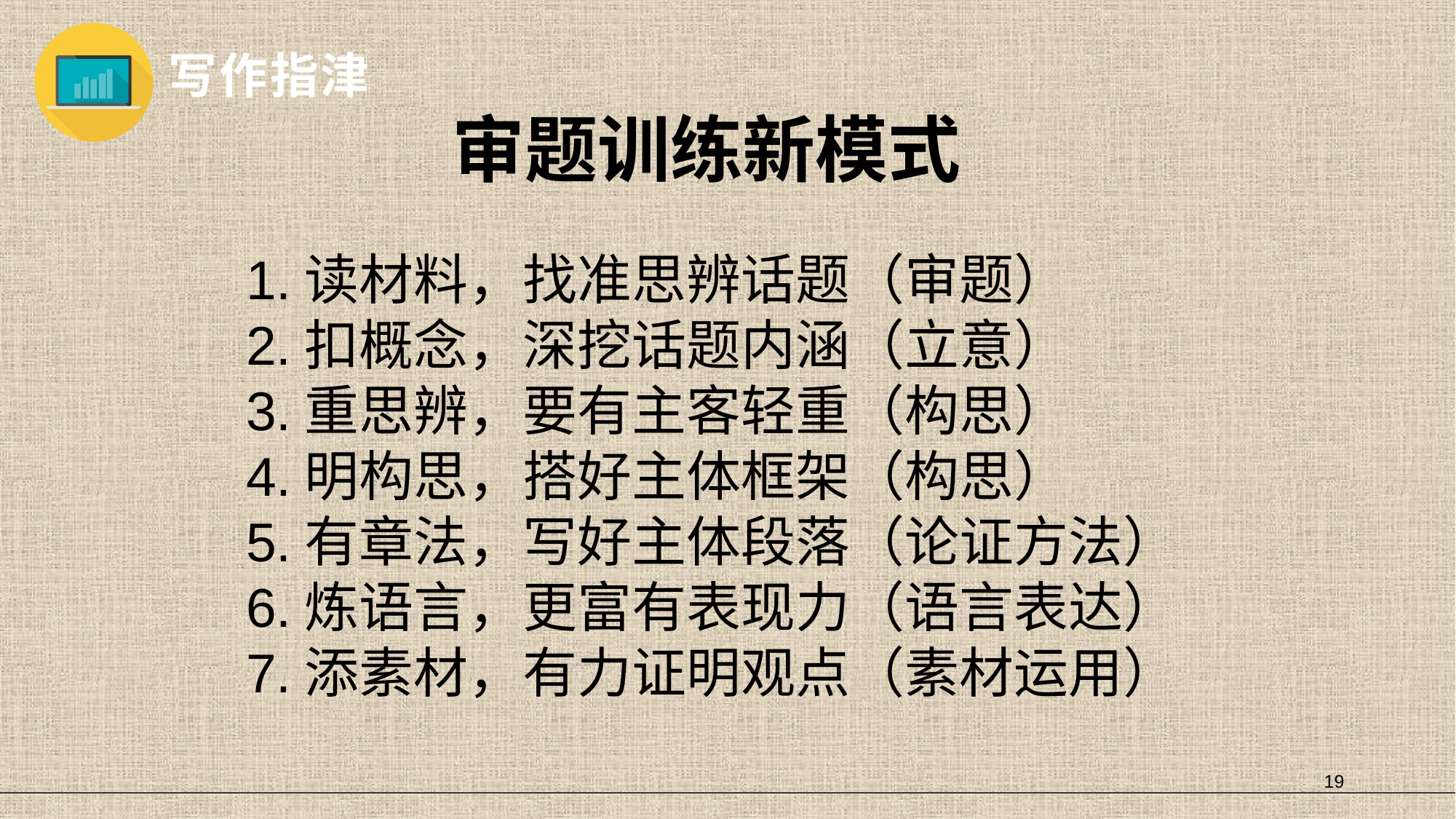

写作指津
审题训练新模式
  1.读材料，找准思辨话题（审题）
  2.扣概念，深挖话题内涵（立意）
  3.重思辨，要有主客轻重（构思）
  4.明构思，搭好主体框架（构思）
  5.有章法，写好主体段落（论证方法）
  6.炼语言，更富有表现力（语言表达）
  7.添素材，有力证明观点（素材运用）
19